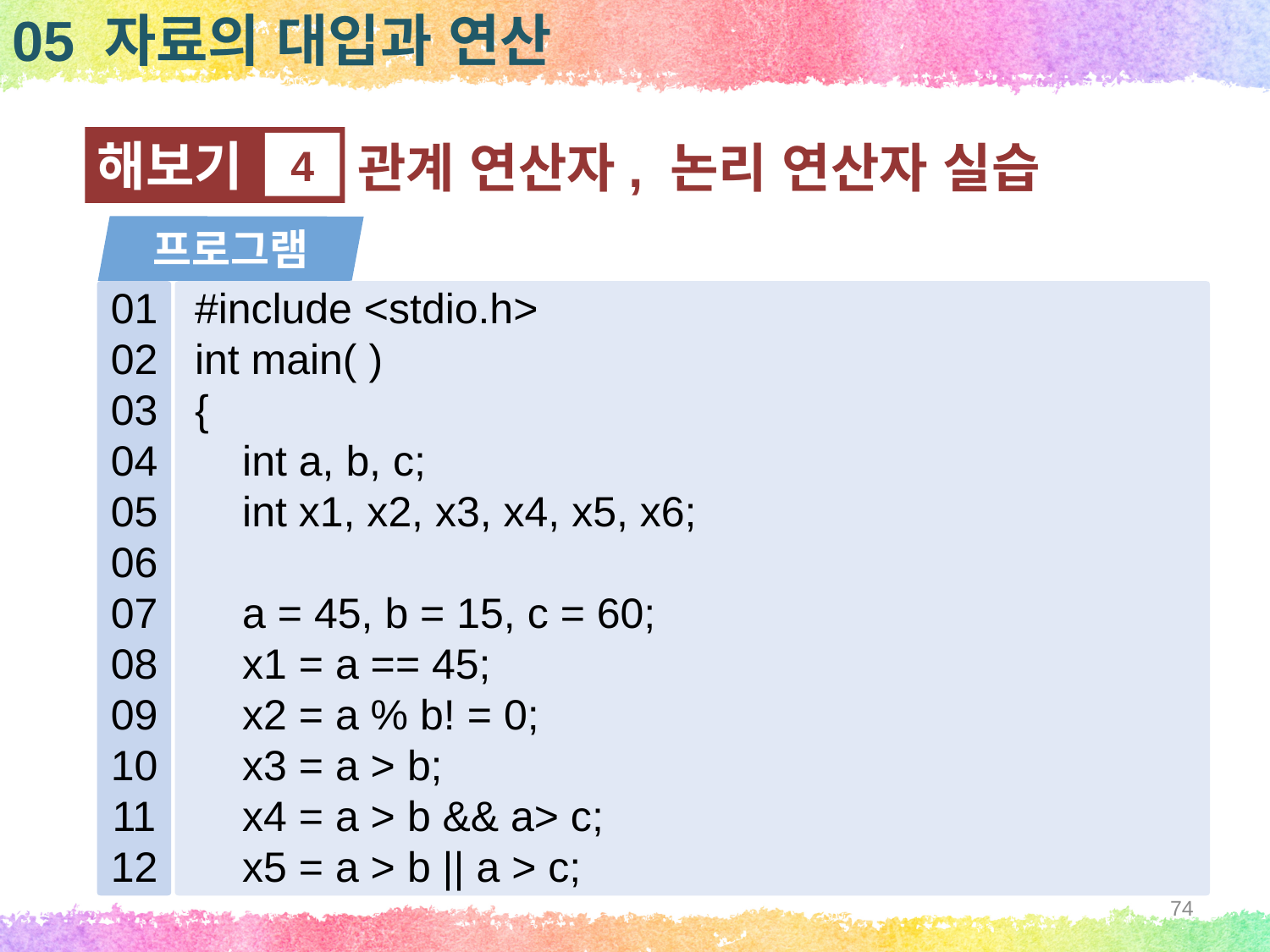

05 자료의 대입과 연산
해보기
4
관계 연산자, 논리 연산자 실습
프로그램
01
02
03
04
05
06
07
08
09
10
11
12
#include <stdio.h>
int main( )
{
    int a, b, c;
    int x1, x2, x3, x4, x5, x6;

    a = 45, b = 15, c = 60;
    x1 = a == 45;
    x2 = a % b! = 0;
    x3 = a > b;
    x4 = a > b && a> c;
    x5 = a > b || a > c;
74